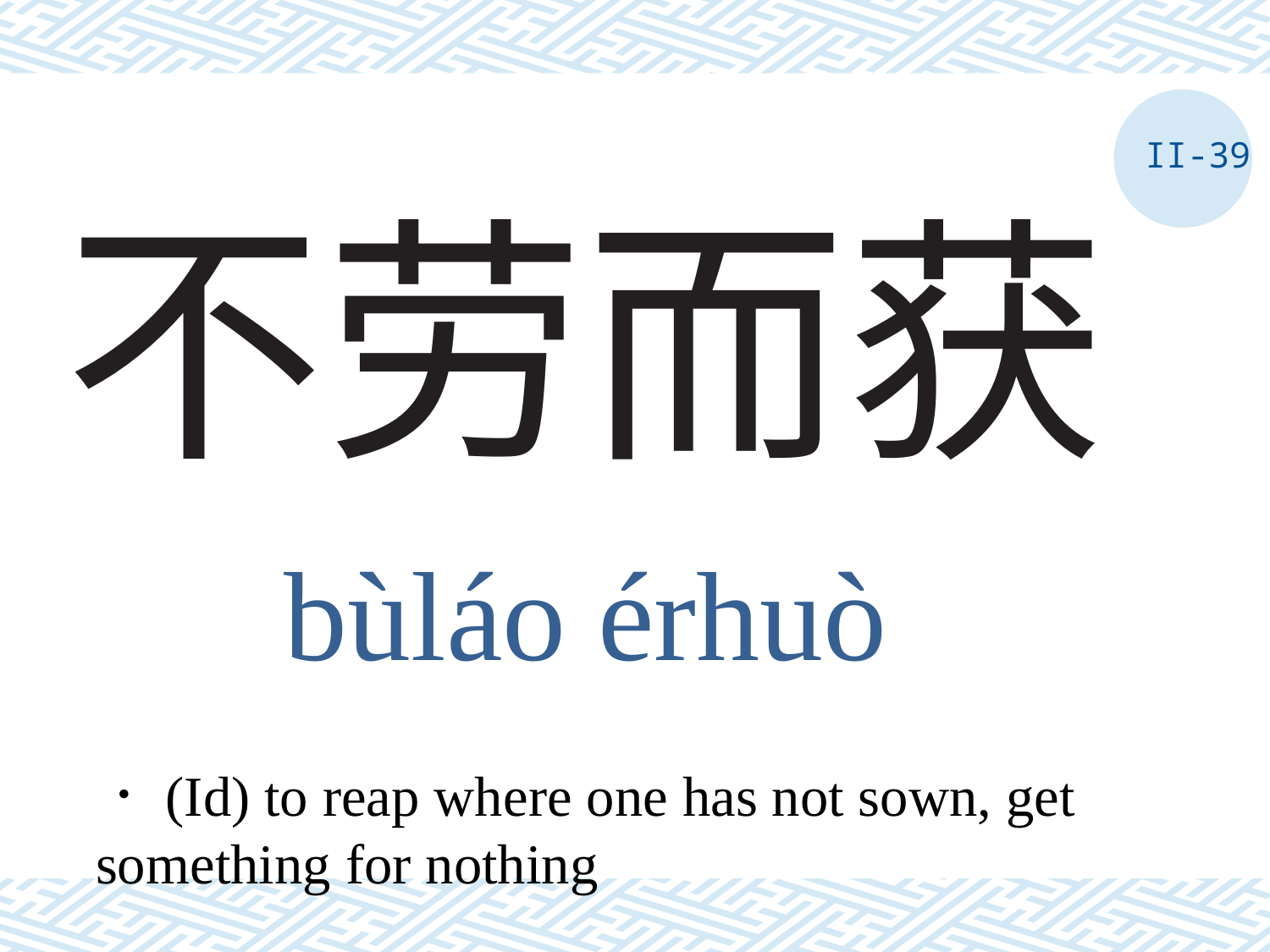

II-39

# 不劳而获
bùláo érhuò
．(Id) to reap where one has not sown, get something for nothing